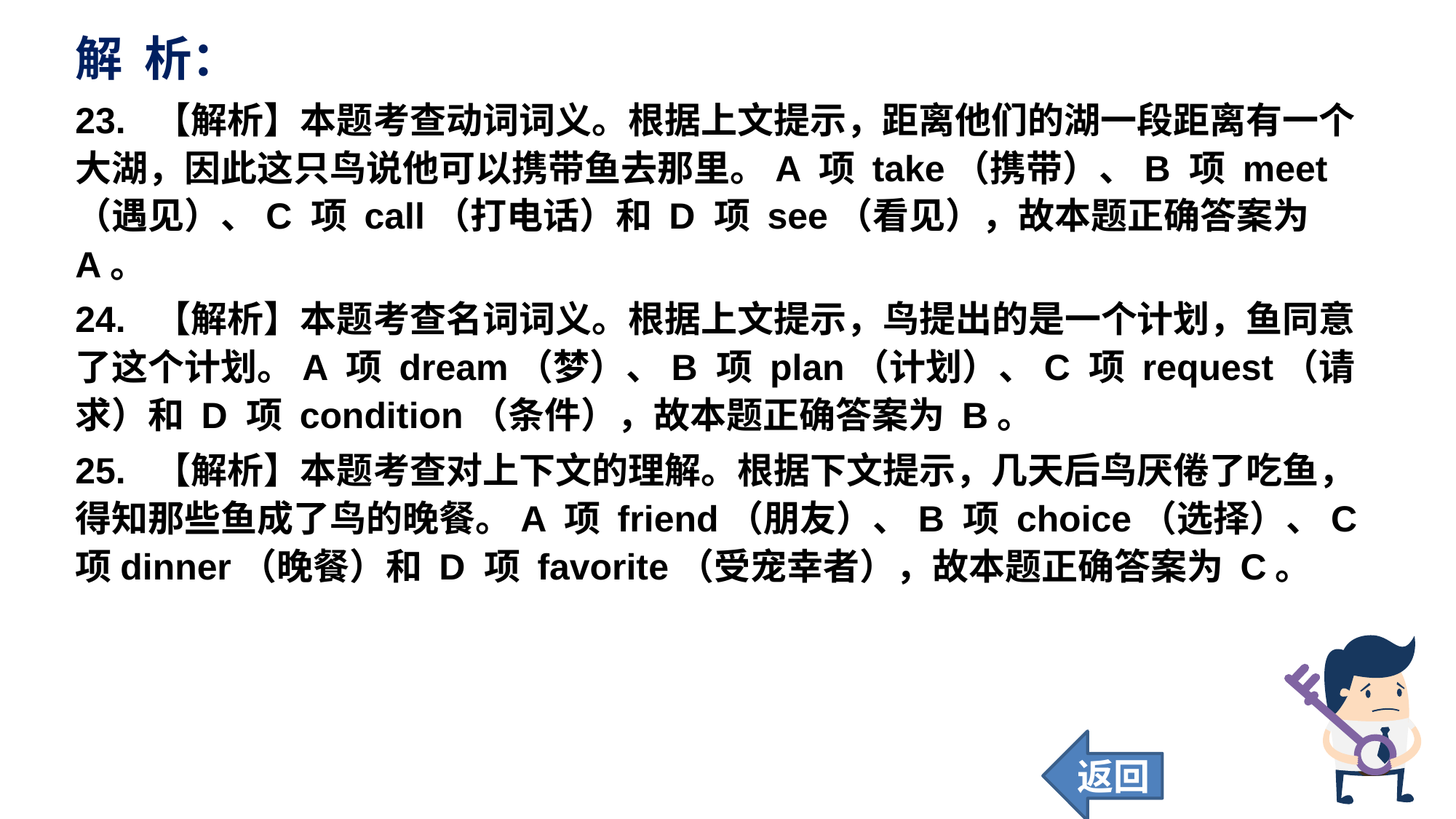

解  析：
23.  【解析】本题考查动词词义。根据上文提示，距离他们的湖一段距离有一个大湖，因此这只鸟说他可以携带鱼去那里。A 项 take（携带）、B 项 meet（遇见）、C 项 call（打电话）和 D 项 see（看见），故本题正确答案为 A。
24.  【解析】本题考查名词词义。根据上文提示，鸟提出的是一个计划，鱼同意了这个计划。A 项 dream（梦）、B 项 plan（计划）、C 项 request（请求）和 D 项 condition（条件），故本题正确答案为 B。
25.  【解析】本题考查对上下文的理解。根据下文提示，几天后鸟厌倦了吃鱼，得知那些鱼成了鸟的晚餐。A 项 friend（朋友）、B 项 choice（选择）、C 项dinner（晚餐）和 D 项 favorite（受宠幸者），故本题正确答案为 C。

返回
25